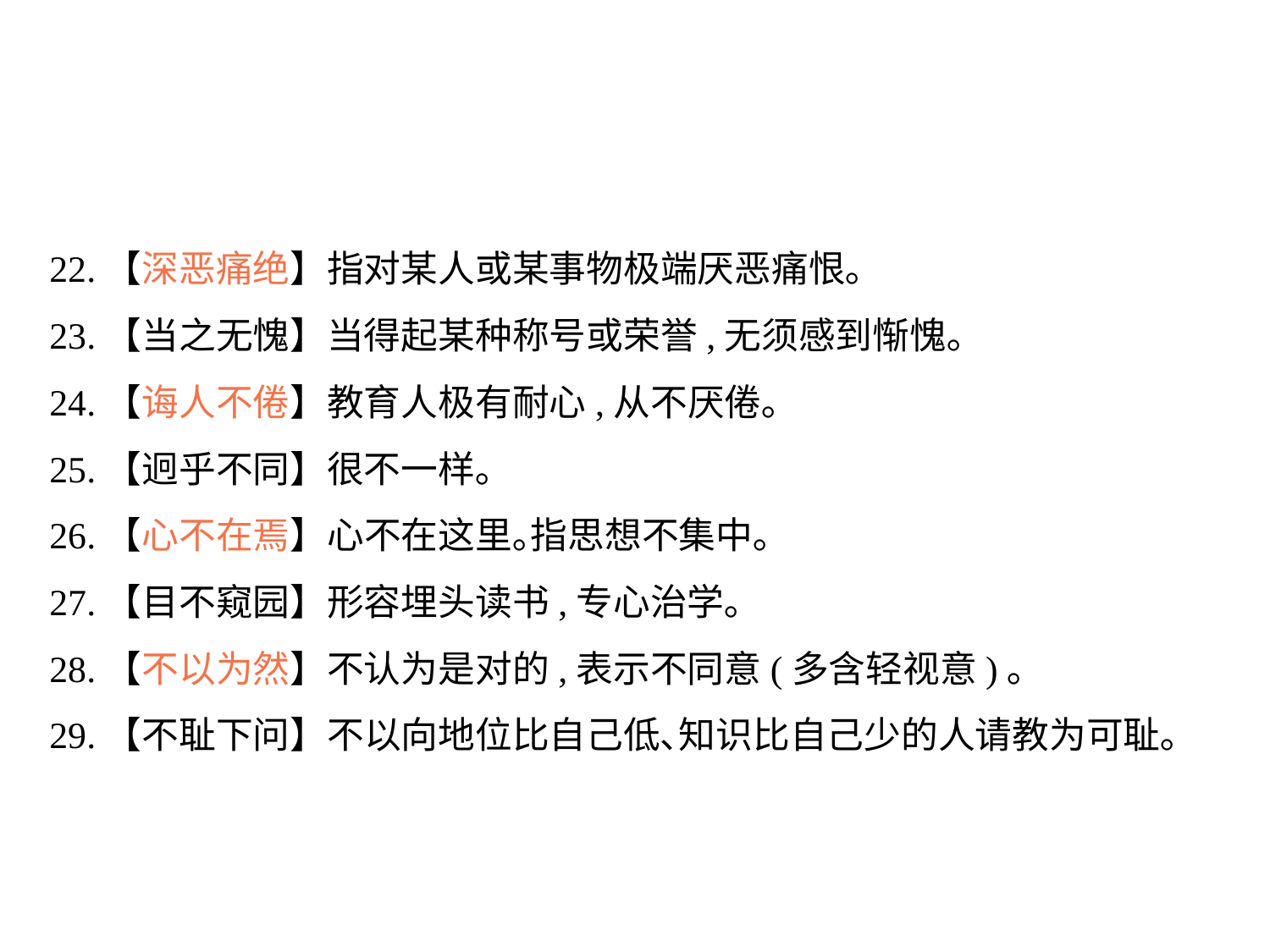

22.【深恶痛绝】指对某人或某事物极端厌恶痛恨｡
23.【当之无愧】当得起某种称号或荣誉,无须感到惭愧｡
24.【诲人不倦】教育人极有耐心,从不厌倦｡
25.【迥乎不同】很不一样｡
26.【心不在焉】心不在这里｡指思想不集中｡
27.【目不窥园】形容埋头读书,专心治学｡
28.【不以为然】不认为是对的,表示不同意(多含轻视意)｡
29.【不耻下问】不以向地位比自己低､知识比自己少的人请教为可耻｡